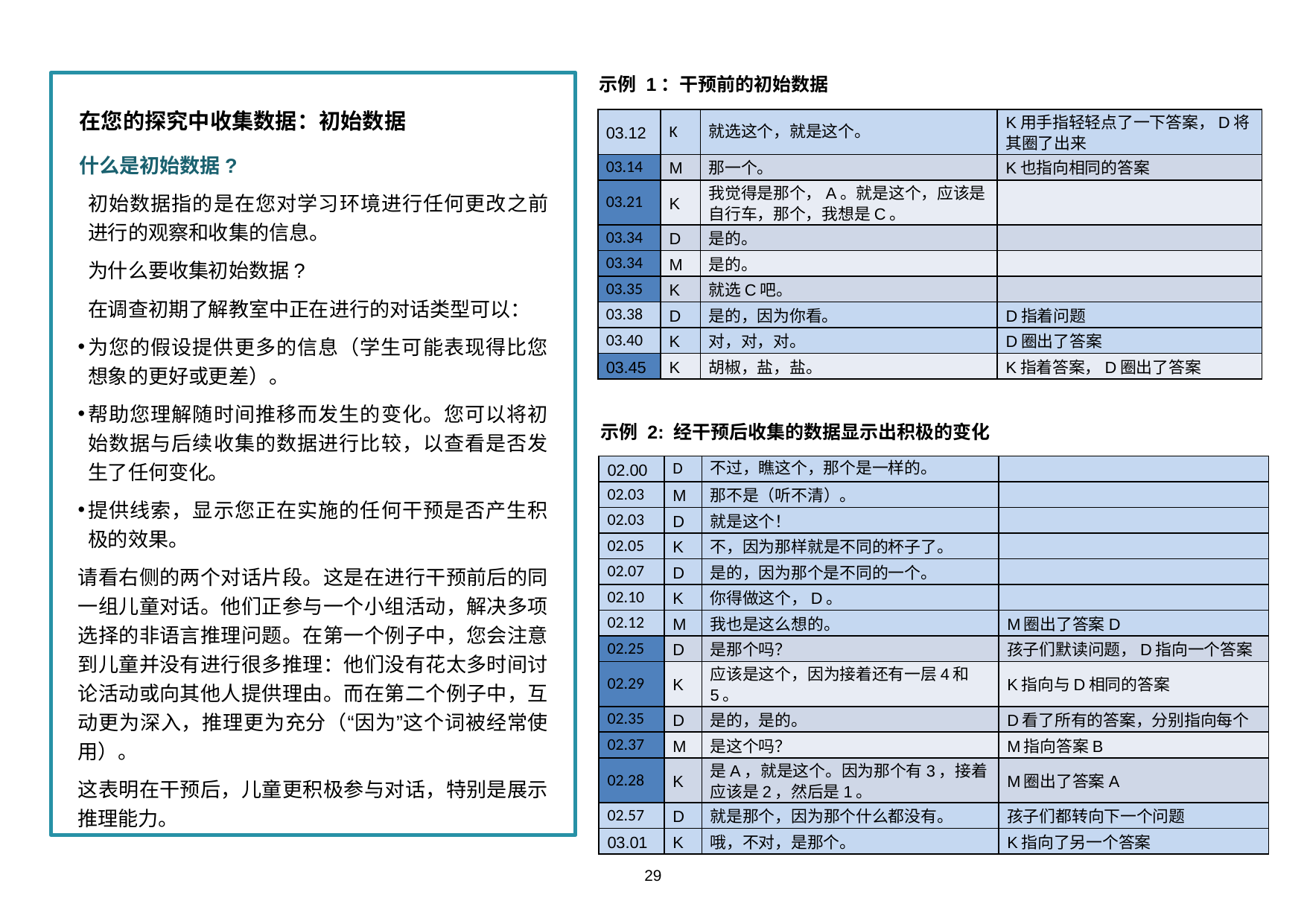

示例 1：干预前的初始数据
在您的探究中收集数据：初始数据
什么是初始数据?
初始数据指的是在您对学习环境进行任何更改之前进行的观察和收集的信息。
为什么要收集初始数据?
在调查初期了解教室中正在进行的对话类型可以：
为您的假设提供更多的信息（学生可能表现得比您想象的更好或更差）。
帮助您理解随时间推移而发生的变化。您可以将初始数据与后续收集的数据进行比较，以查看是否发生了任何变化。
提供线索，显示您正在实施的任何干预是否产生积极的效果。
请看右侧的两个对话片段。这是在进行干预前后的同一组儿童对话。他们正参与一个小组活动，解决多项选择的非语言推理问题。在第一个例子中，您会注意到儿童并没有进行很多推理：他们没有花太多时间讨论活动或向其他人提供理由。而在第二个例子中，互动更为深入，推理更为充分（“因为”这个词被经常使用）。
这表明在干预后，儿童更积极参与对话，特别是展示推理能力。
| 03.12 | K | 就选这个，就是这个。 | K用手指轻轻点了一下答案，D将其圈了出来 |
| --- | --- | --- | --- |
| 03.14 | M | 那一个。 | K也指向相同的答案 |
| 03.21 | K | 我觉得是那个，A。就是这个，应该是自行车，那个，我想是C。 |  |
| 03.34 | D | 是的。 |  |
| 03.34 | M | 是的。 |  |
| 03.35 | K | 就选C吧。 |  |
| 03.38 | D | 是的，因为你看。 | D指着问题 |
| 03.40 | K | 对，对，对。 | D圈出了答案 |
| 03.45 | K | 胡椒，盐，盐。 | K指着答案，D圈出了答案 |
示例 2: 经干预后收集的数据显示出积极的变化
| 02.00 | D | 不过，瞧这个，那个是一样的。 |  |
| --- | --- | --- | --- |
| 02.03 | M | 那不是（听不清）。 |  |
| 02.03 | D | 就是这个！ |  |
| 02.05 | K | 不，因为那样就是不同的杯子了。 |  |
| 02.07 | D | 是的，因为那个是不同的一个。 |  |
| 02.10 | K | 你得做这个，D。 |  |
| 02.12 | M | 我也是这么想的。 | M圈出了答案D |
| 02.25 | D | 是那个吗？ | 孩子们默读问题，D指向一个答案 |
| 02.29 | K | 应该是这个，因为接着还有一层4和5。 | K指向与D相同的答案 |
| 02.35 | D | 是的，是的。 | D看了所有的答案，分别指向每个 |
| 02.37 | M | 是这个吗？ | M指向答案B |
| 02.28 | K | 是A，就是这个。因为那个有3，接着应该是2，然后是1。 | M圈出了答案A |
| 02.57 | D | 就是那个，因为那个什么都没有。 | 孩子们都转向下一个问题 |
| 03.01 | K | 哦，不对，是那个。 | K指向了另一个答案 |
29